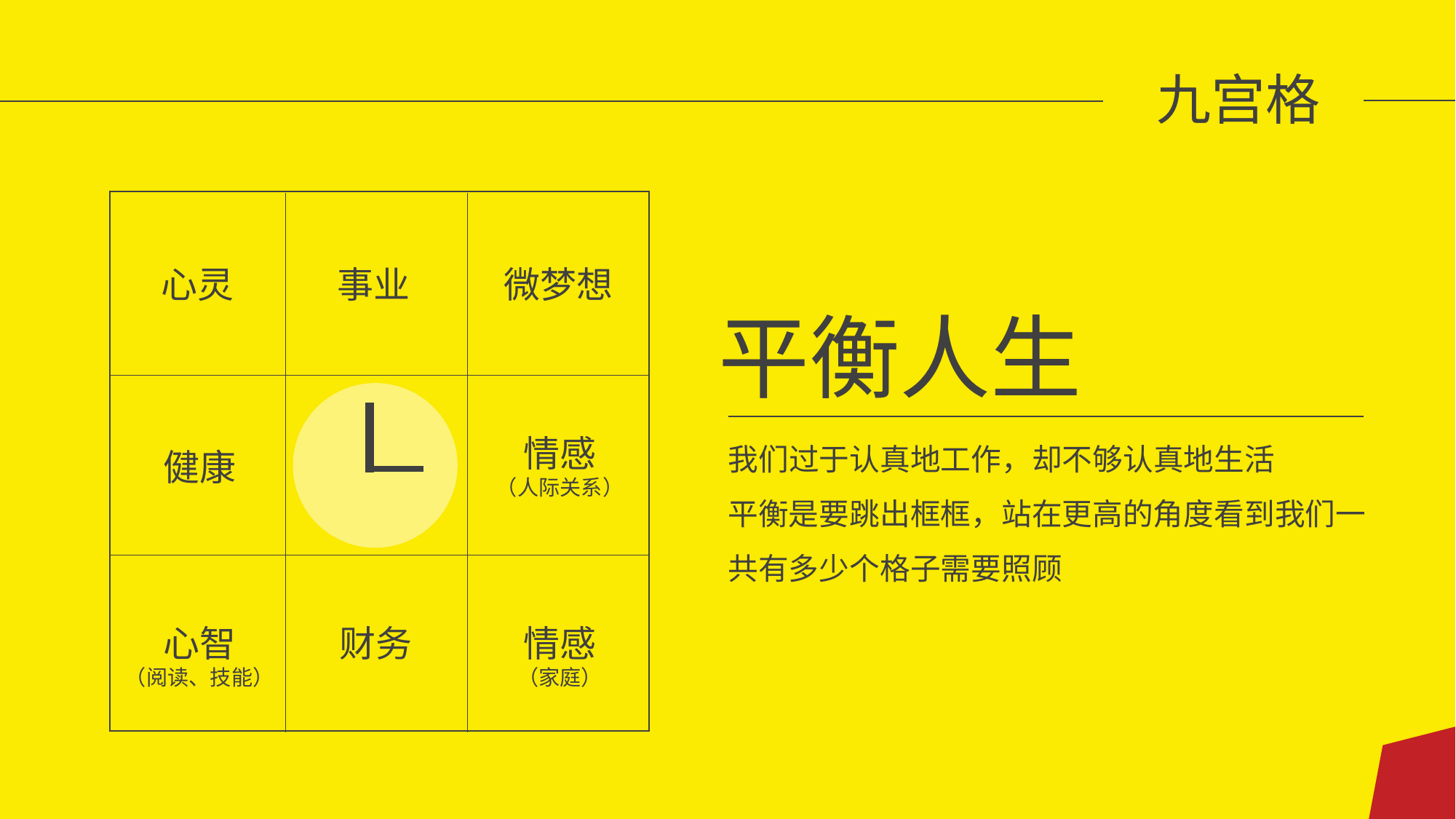

九宫格

心灵
事业
微梦想

平衡人生

我们过于认真地工作，却不够认真地生活
平衡是要跳出框框，站在更高的角度看到我们一共有多少个格子需要照顾
情感
（人际关系）
健康
心智
（阅读、技能）
财务
情感
（家庭）